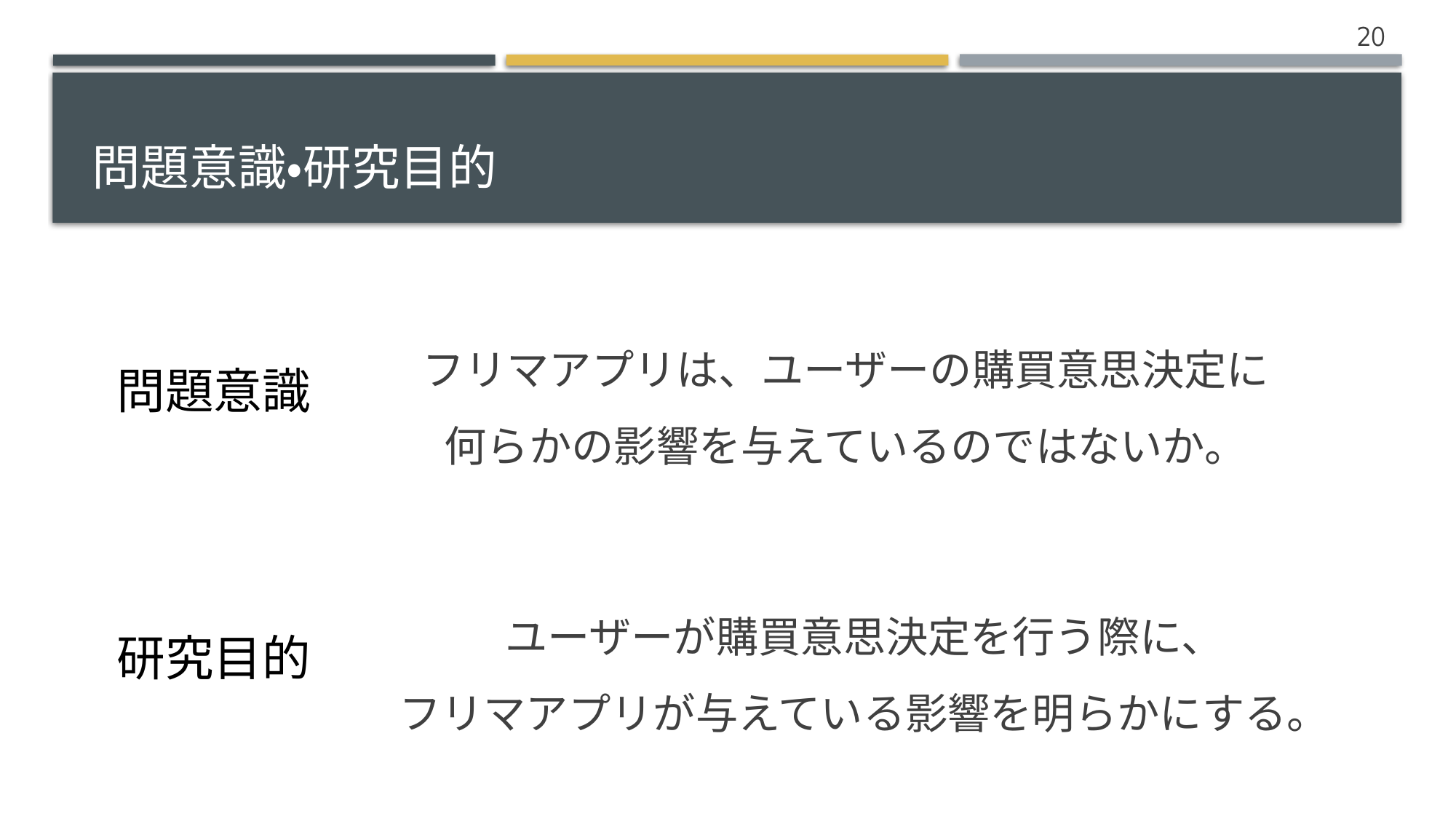

20
# 問題意識・研究目的
フリマアプリは、ユーザーの購買意思決定に
何らかの影響を与えているのではないか。
問題意識
ユーザーが購買意思決定を行う際に、
フリマアプリが与えている影響を明らかにする。
研究目的